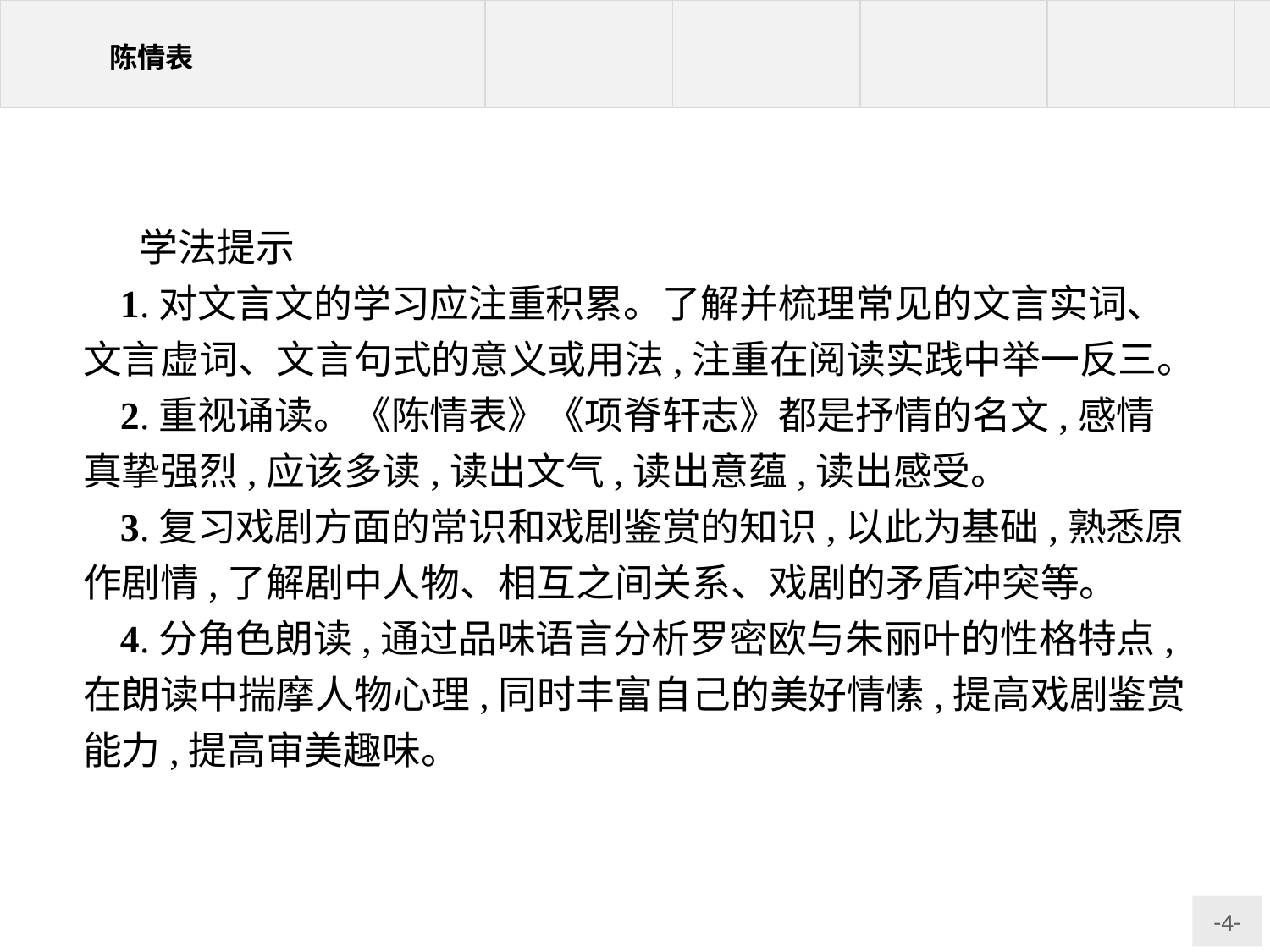

学法提示
1.对文言文的学习应注重积累。了解并梳理常见的文言实词、文言虚词、文言句式的意义或用法,注重在阅读实践中举一反三。
2.重视诵读。《陈情表》《项脊轩志》都是抒情的名文,感情真挚强烈,应该多读,读出文气,读出意蕴,读出感受。
3.复习戏剧方面的常识和戏剧鉴赏的知识,以此为基础,熟悉原作剧情,了解剧中人物、相互之间关系、戏剧的矛盾冲突等。
4.分角色朗读,通过品味语言分析罗密欧与朱丽叶的性格特点,在朗读中揣摩人物心理,同时丰富自己的美好情愫,提高戏剧鉴赏能力,提高审美趣味。